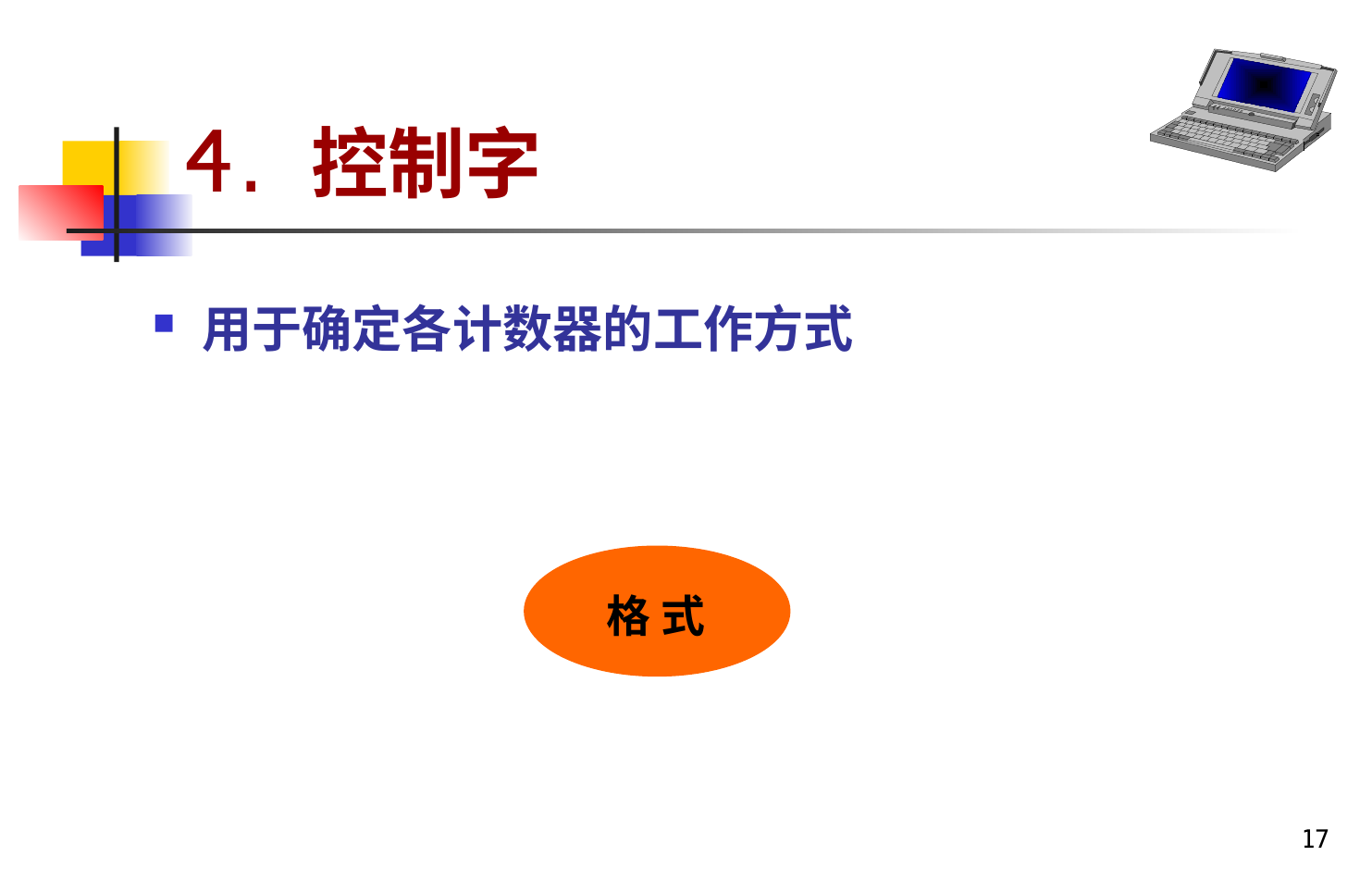

# 4. 控制字
用于确定各计数器的工作方式

格 式
17